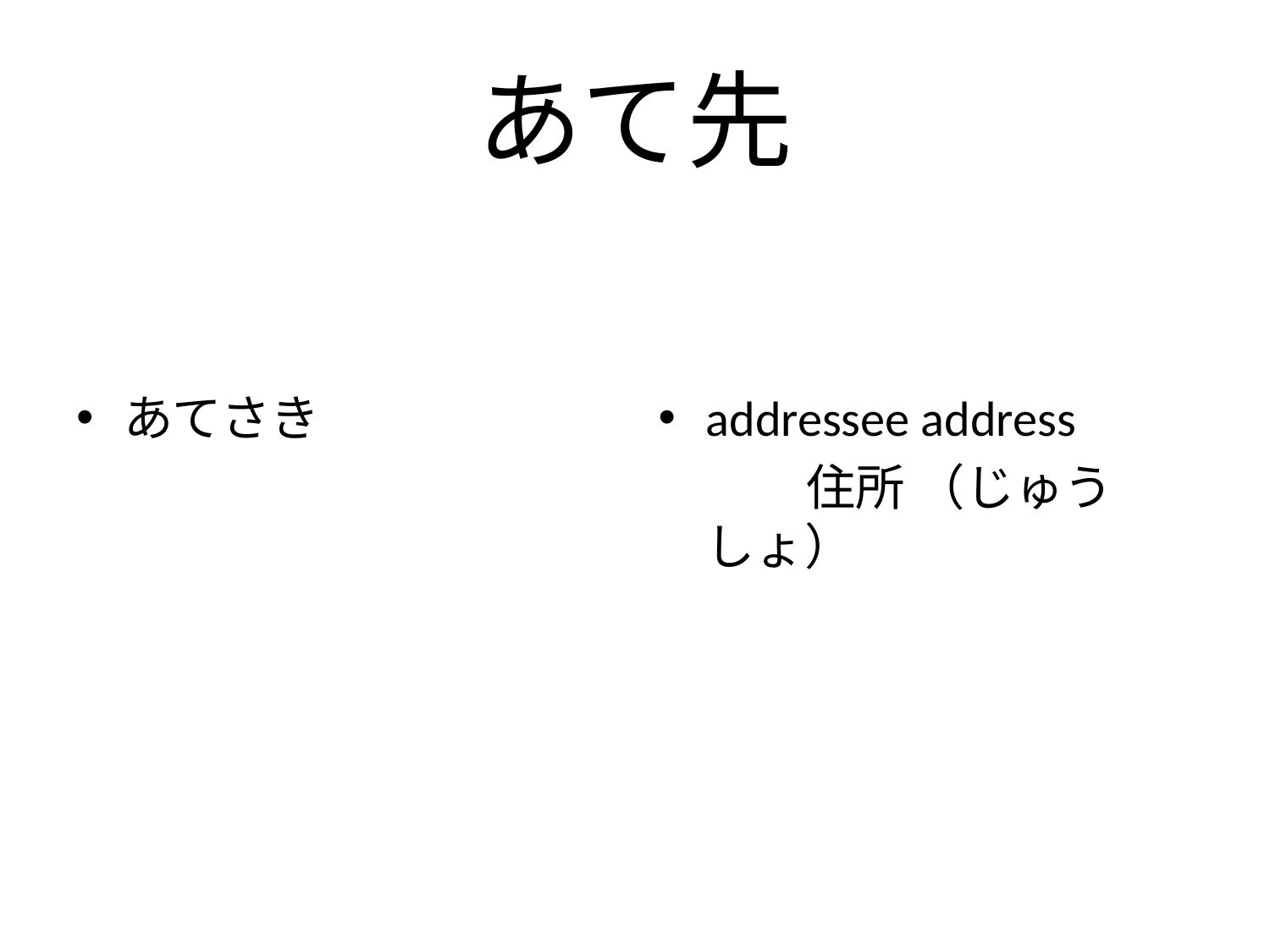

# あて先
あてさき
addressee address
　　　住所 （じゅうしょ）